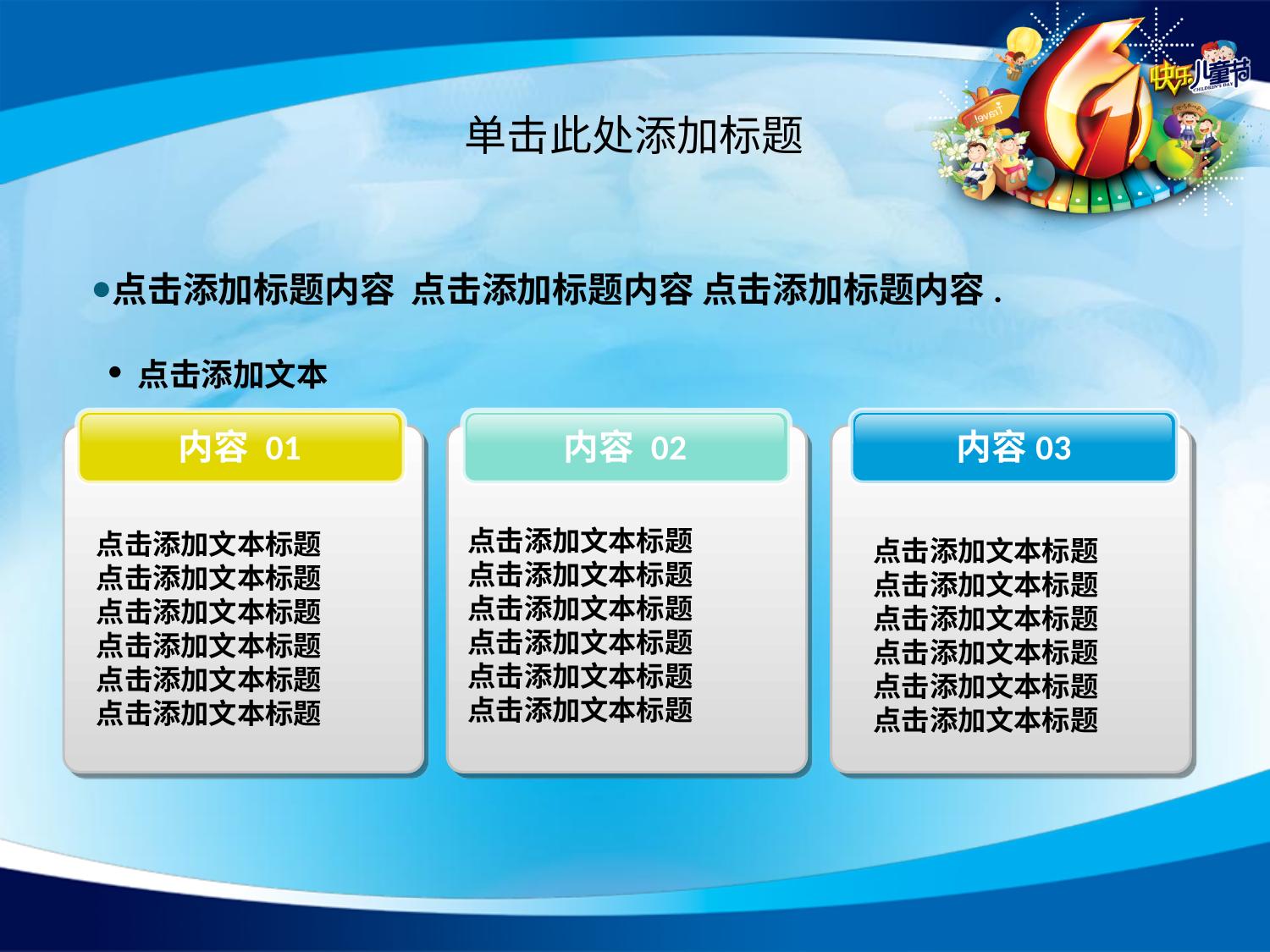

# 单击此处添加标题
点击添加标题内容  点击添加标题内容 点击添加标题内容.
 点击添加文本

内容 01
内容 02
内容03

点击添加文本标题
点击添加文本标题
点击添加文本标题
点击添加文本标题
点击添加文本标题
点击添加文本标题
点击添加文本标题
点击添加文本标题
点击添加文本标题
点击添加文本标题
点击添加文本标题
点击添加文本标题
点击添加文本标题
点击添加文本标题
点击添加文本标题
点击添加文本标题
点击添加文本标题
点击添加文本标题